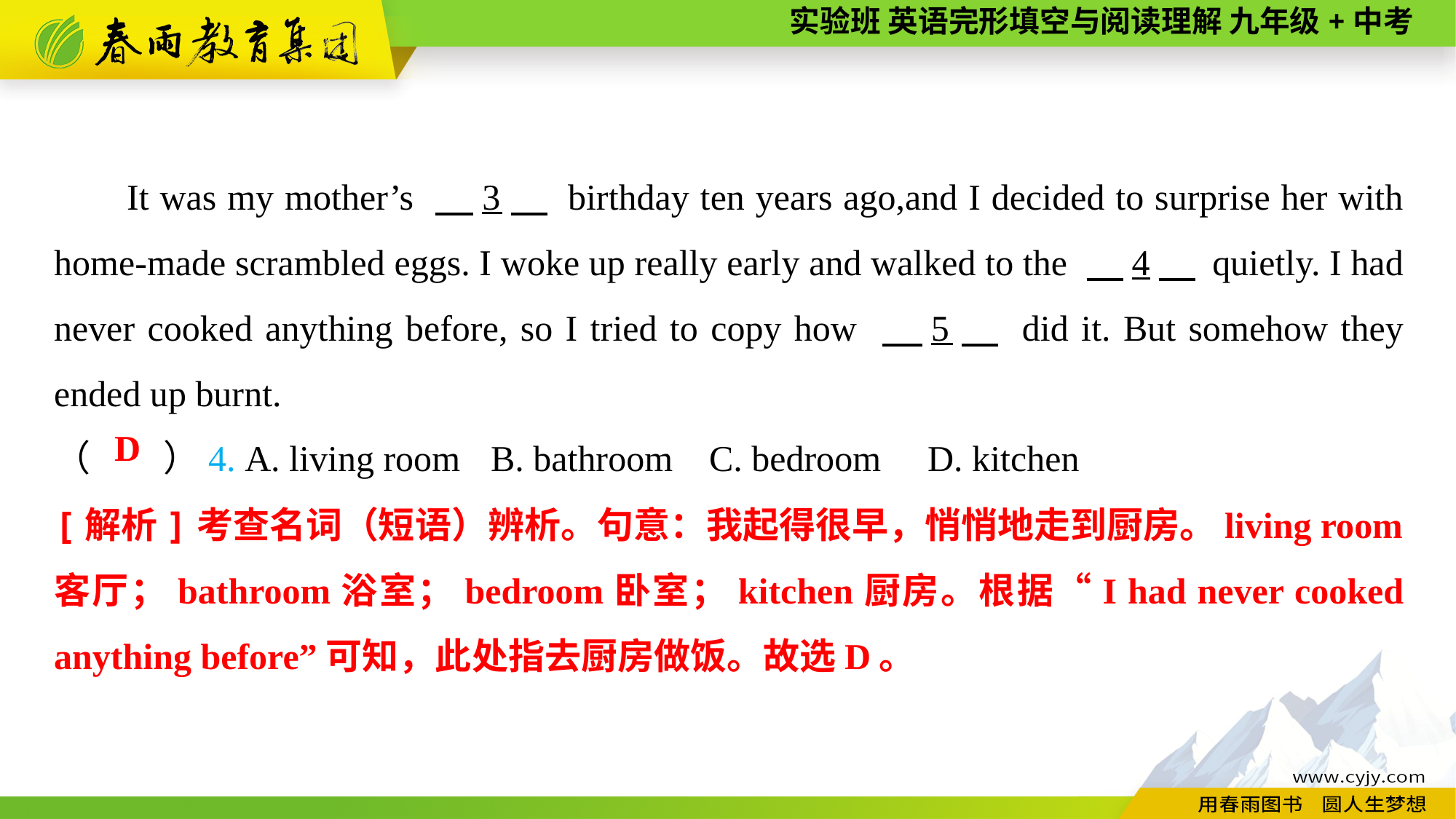

It was my mother’s 　3　 birthday ten years ago,and I decided to surprise her with home-made scrambled eggs. I woke up really early and walked to the 　4　 quietly. I had never cooked anything before, so I tried to copy how 　5　 did it. But somehow they ended up burnt.
（　　）4. A. living room	B. bathroom	C. bedroom	D. kitchen
D
[解析]考查名词（短语）辨析。句意：我起得很早，悄悄地走到厨房。living room客厅；bathroom浴室；bedroom卧室；kitchen厨房。根据“I had never cooked anything before”可知，此处指去厨房做饭。故选D。